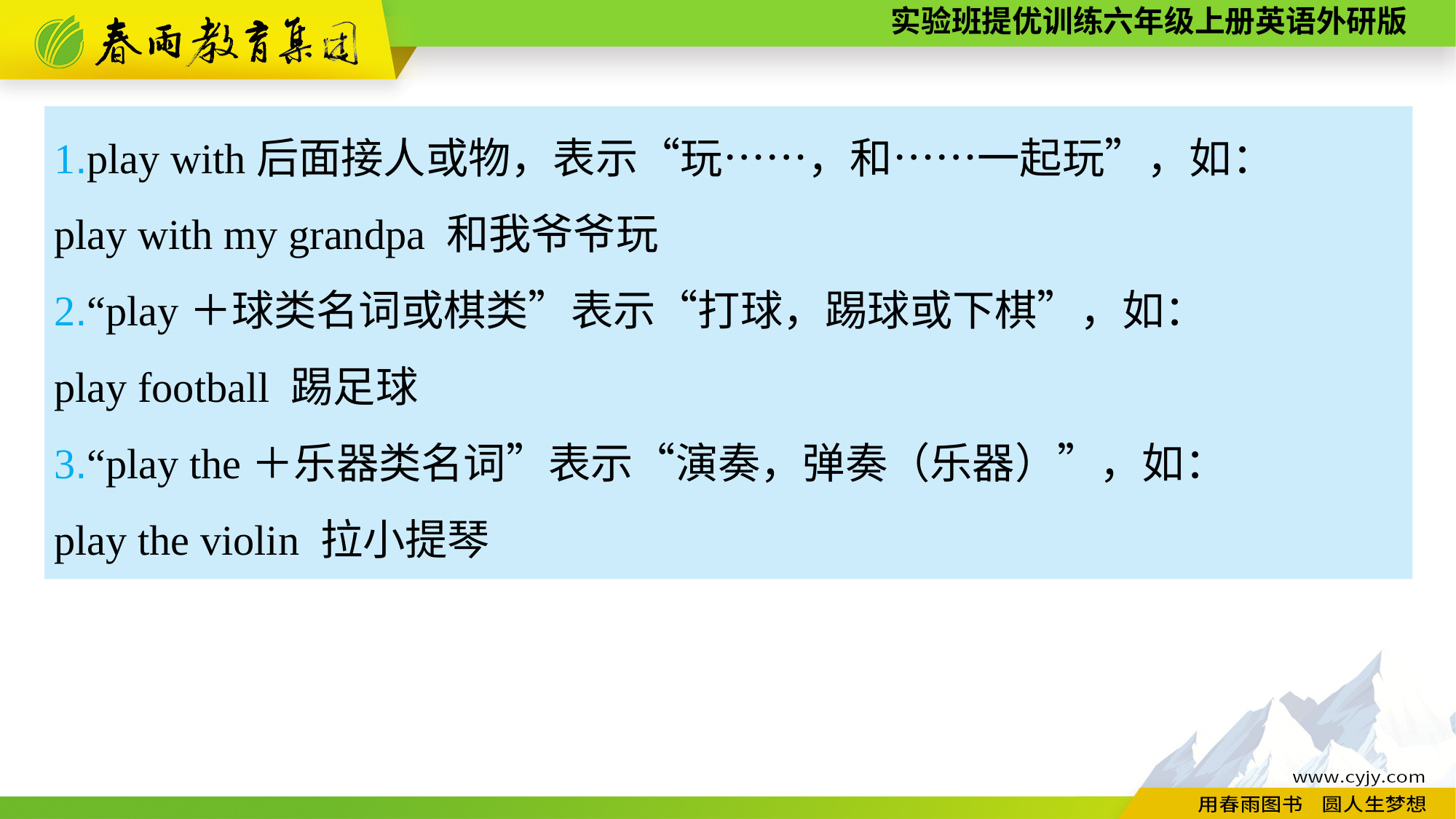

1.play with后面接人或物，表示“玩……，和……一起玩”，如：
play with my grandpa 和我爷爷玩
2.“play＋球类名词或棋类”表示“打球，踢球或下棋”，如：
play football 踢足球
3.“play the＋乐器类名词”表示“演奏，弹奏（乐器）”，如：
play the violin 拉小提琴